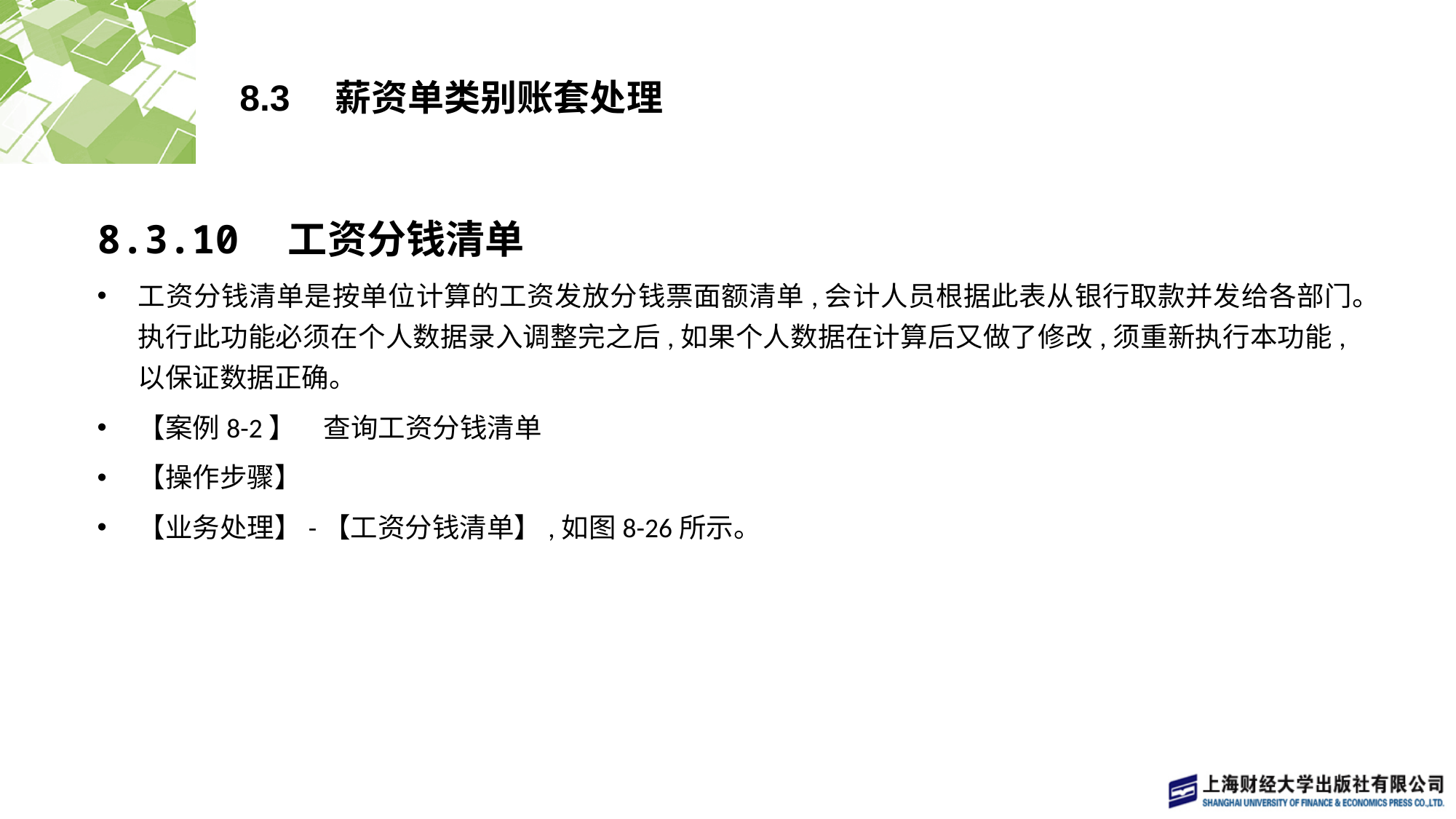

# 8.3　薪资单类别账套处理
8.3.10　工资分钱清单
工资分钱清单是按单位计算的工资发放分钱票面额清单,会计人员根据此表从银行取款并发给各部门。执行此功能必须在个人数据录入调整完之后,如果个人数据在计算后又做了修改,须重新执行本功能,以保证数据正确。
【案例8-2】　查询工资分钱清单
【操作步骤】
【业务处理】-【工资分钱清单】,如图8-26所示。